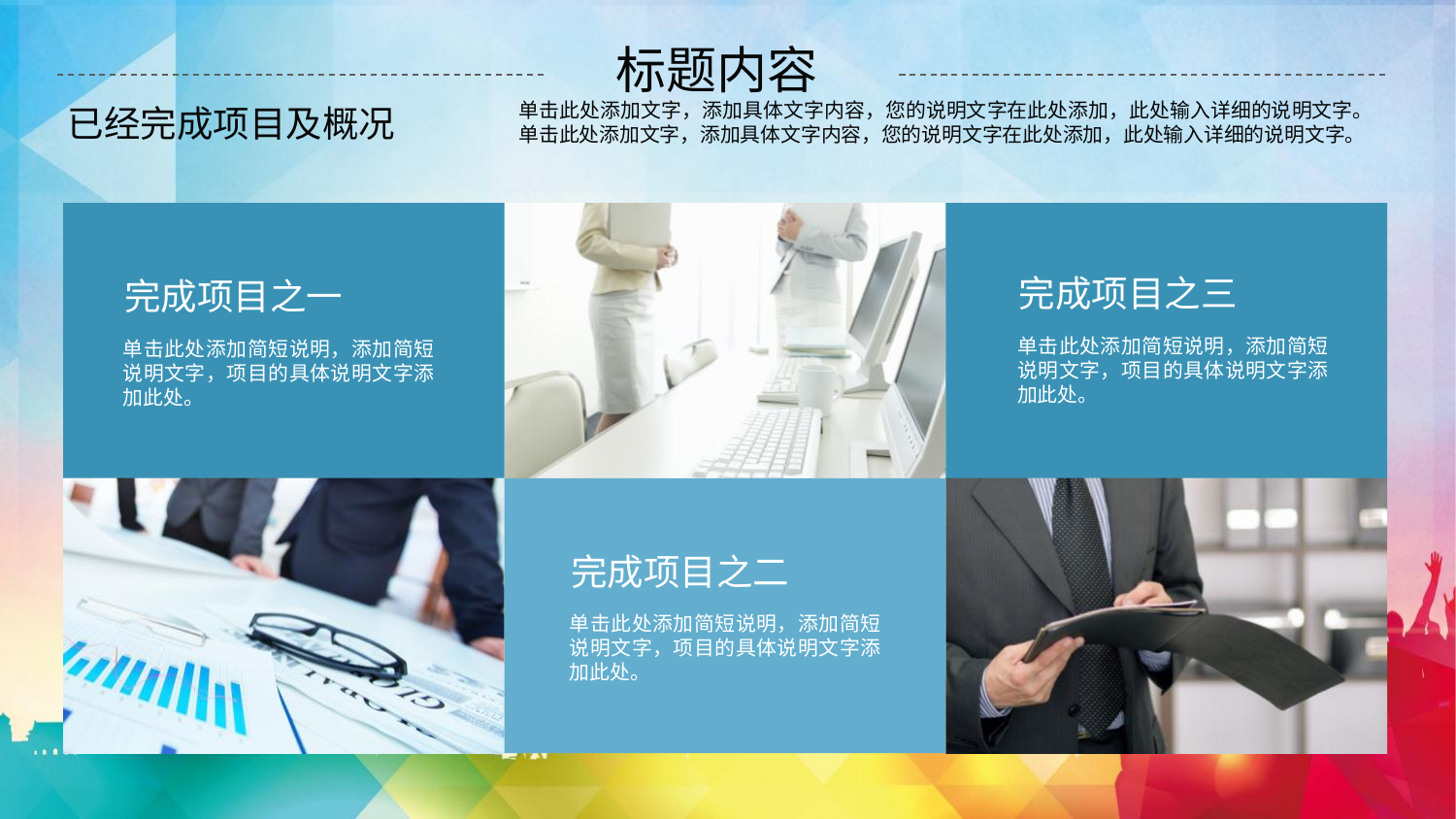

标题内容
单击此处添加文字，添加具体文字内容，您的说明文字在此处添加，此处输入详细的说明文字。单击此处添加文字，添加具体文字内容，您的说明文字在此处添加，此处输入详细的说明文字。
已经完成项目及概况

完成项目之一
单击此处添加简短说明，添加简短说明文字，项目的具体说明文字添加此处。

完成项目之三
单击此处添加简短说明，添加简短说明文字，项目的具体说明文字添加此处。

完成项目之二
单击此处添加简短说明，添加简短说明文字，项目的具体说明文字添加此处。